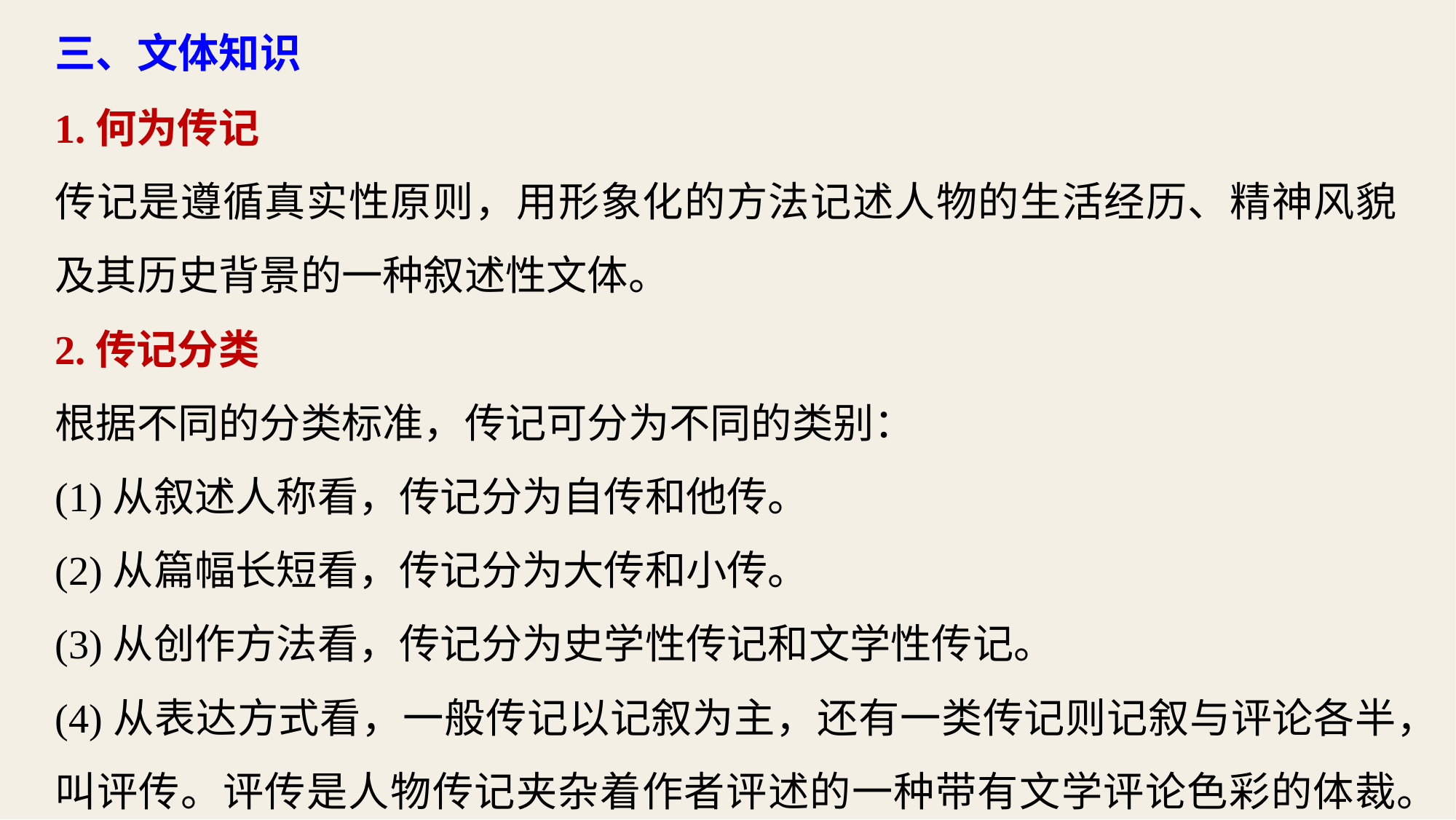

三、文体知识
1.何为传记
传记是遵循真实性原则，用形象化的方法记述人物的生活经历、精神风貌及其历史背景的一种叙述性文体。
2.传记分类
根据不同的分类标准，传记可分为不同的类别：
(1)从叙述人称看，传记分为自传和他传。
(2)从篇幅长短看，传记分为大传和小传。
(3)从创作方法看，传记分为史学性传记和文学性传记。
(4)从表达方式看，一般传记以记叙为主，还有一类传记则记叙与评论各半，叫评传。评传是人物传记夹杂着作者评述的一种带有文学评论色彩的体裁。